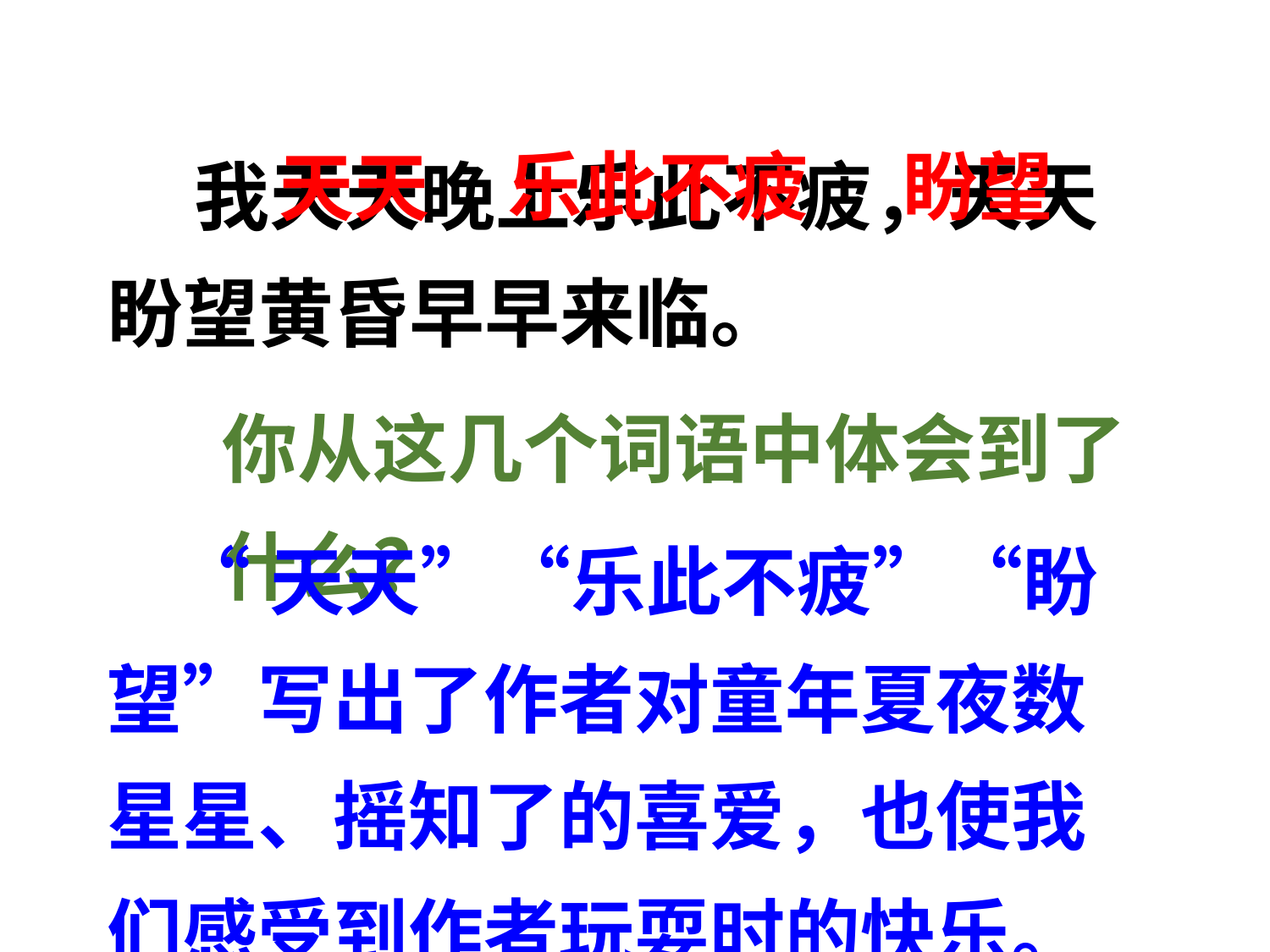

我天天晚上乐此不疲，天天盼望黄昏早早来临。
乐此不疲
盼望
天天
你从这几个词语中体会到了什么？
    “天天”“乐此不疲”“盼望”写出了作者对童年夏夜数星星、摇知了的喜爱，也使我们感受到作者玩耍时的快乐。